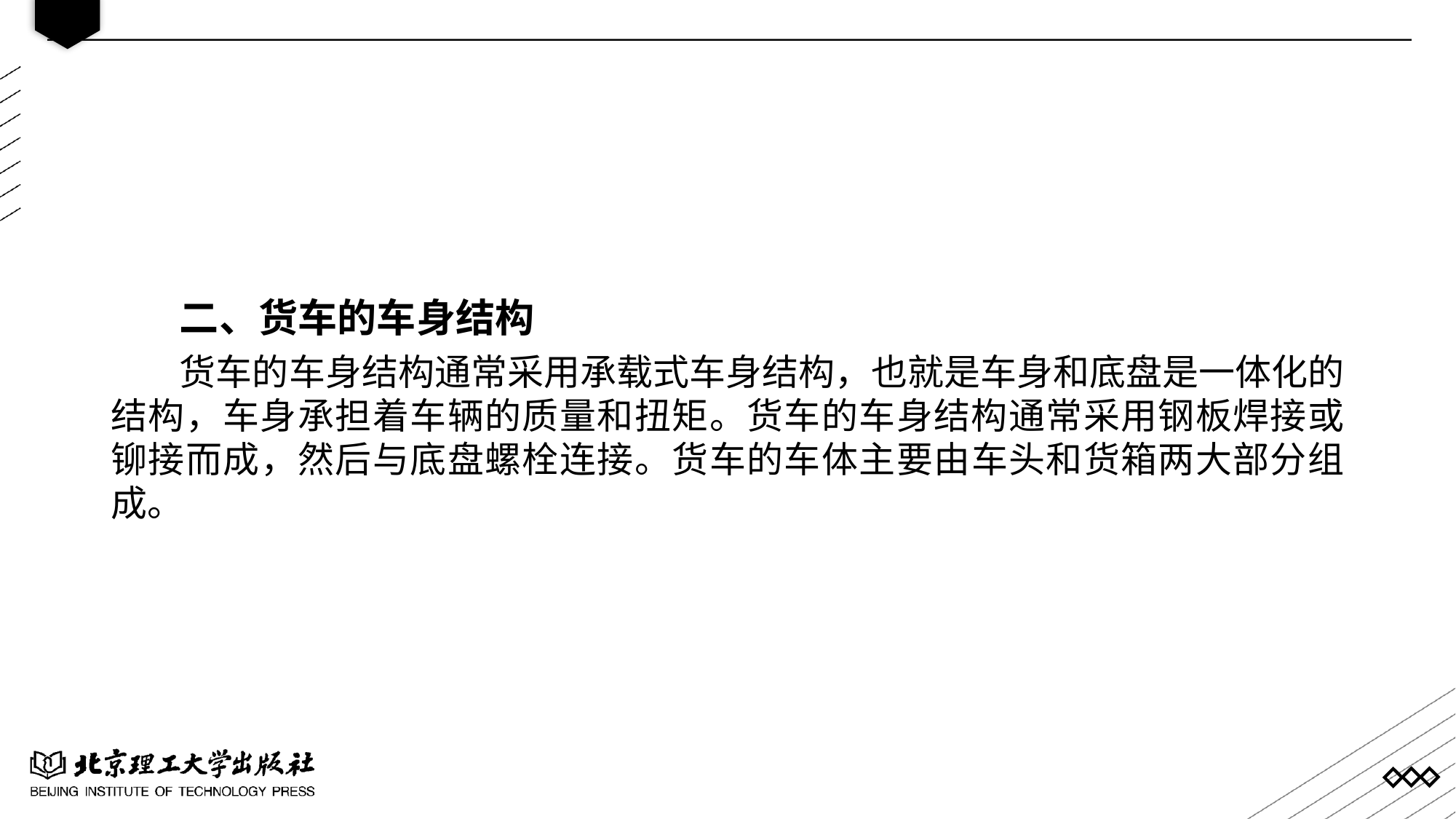

二、货车的车身结构
货车的车身结构通常采用承载式车身结构，也就是车身和底盘是一体化的结构，车身承担着车辆的质量和扭矩。货车的车身结构通常采用钢板焊接或铆接而成，然后与底盘螺栓连接。货车的车体主要由车头和货箱两大部分组成。